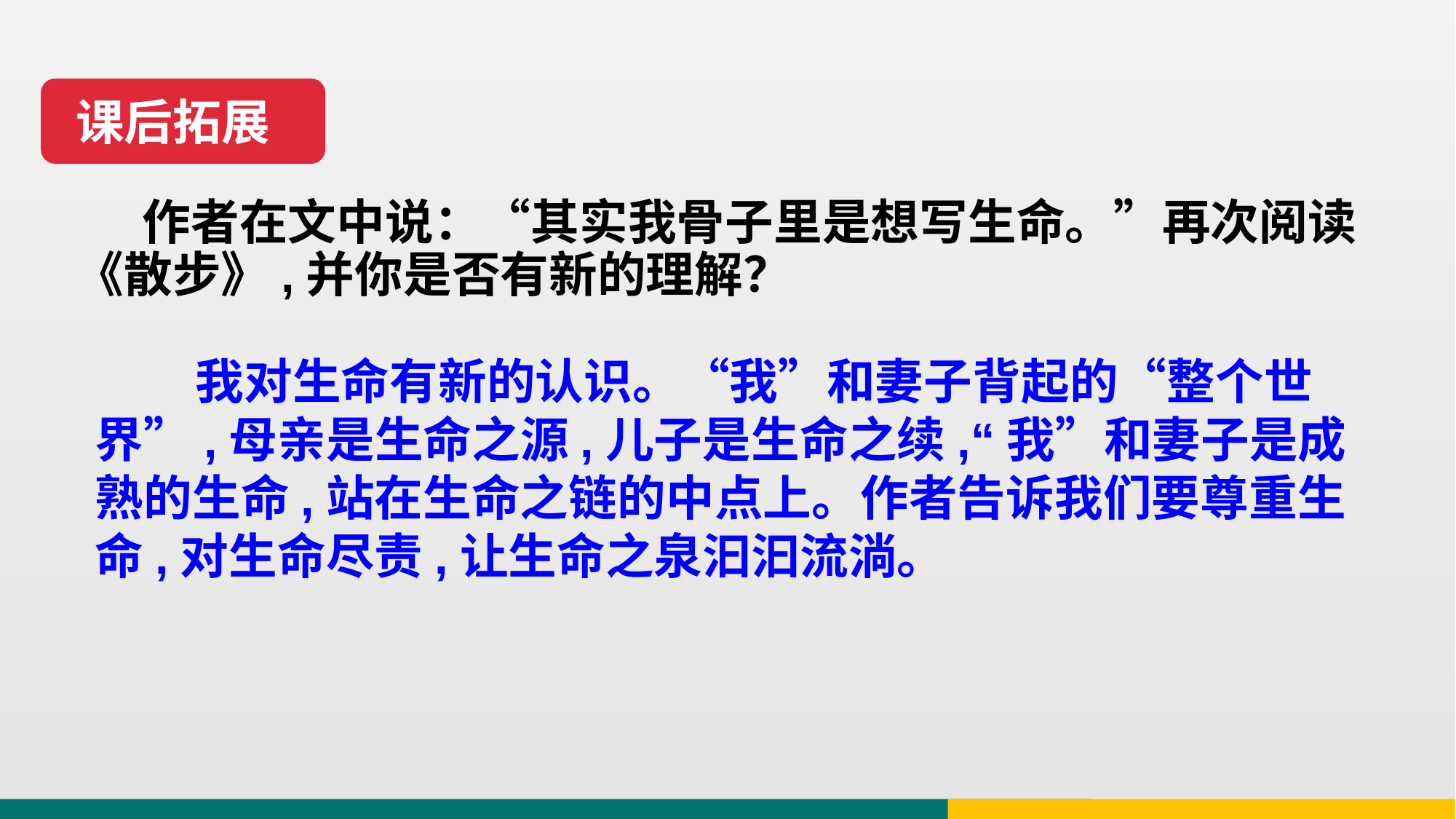

课后拓展
     作者在文中说：“其实我骨子里是想写生命。”再次阅读《散步》,并你是否有新的理解？
        我对生命有新的认识。“我”和妻子背起的“整个世界”,母亲是生命之源,儿子是生命之续,“我”和妻子是成熟的生命,站在生命之链的中点上。作者告诉我们要尊重生命,对生命尽责,让生命之泉汩汩流淌。